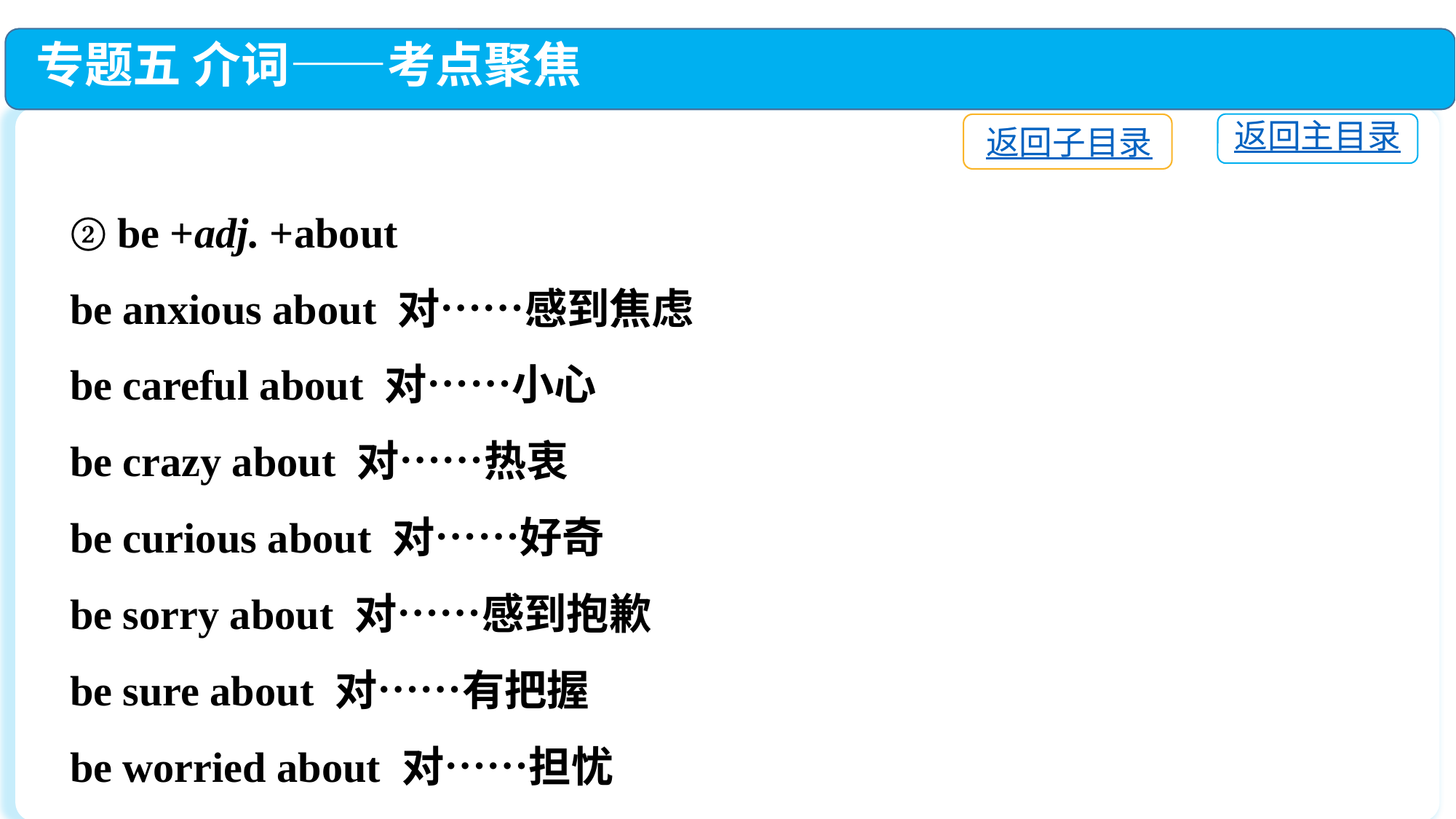

专题五 介词——考点聚焦

返回主目录

返回子目录
② be +adj. +about
be anxious about 对……感到焦虑
be careful about 对……小心
be crazy about 对……热衷
be curious about 对……好奇
be sorry about 对……感到抱歉
be sure about 对……有把握
be worried about 对……担忧